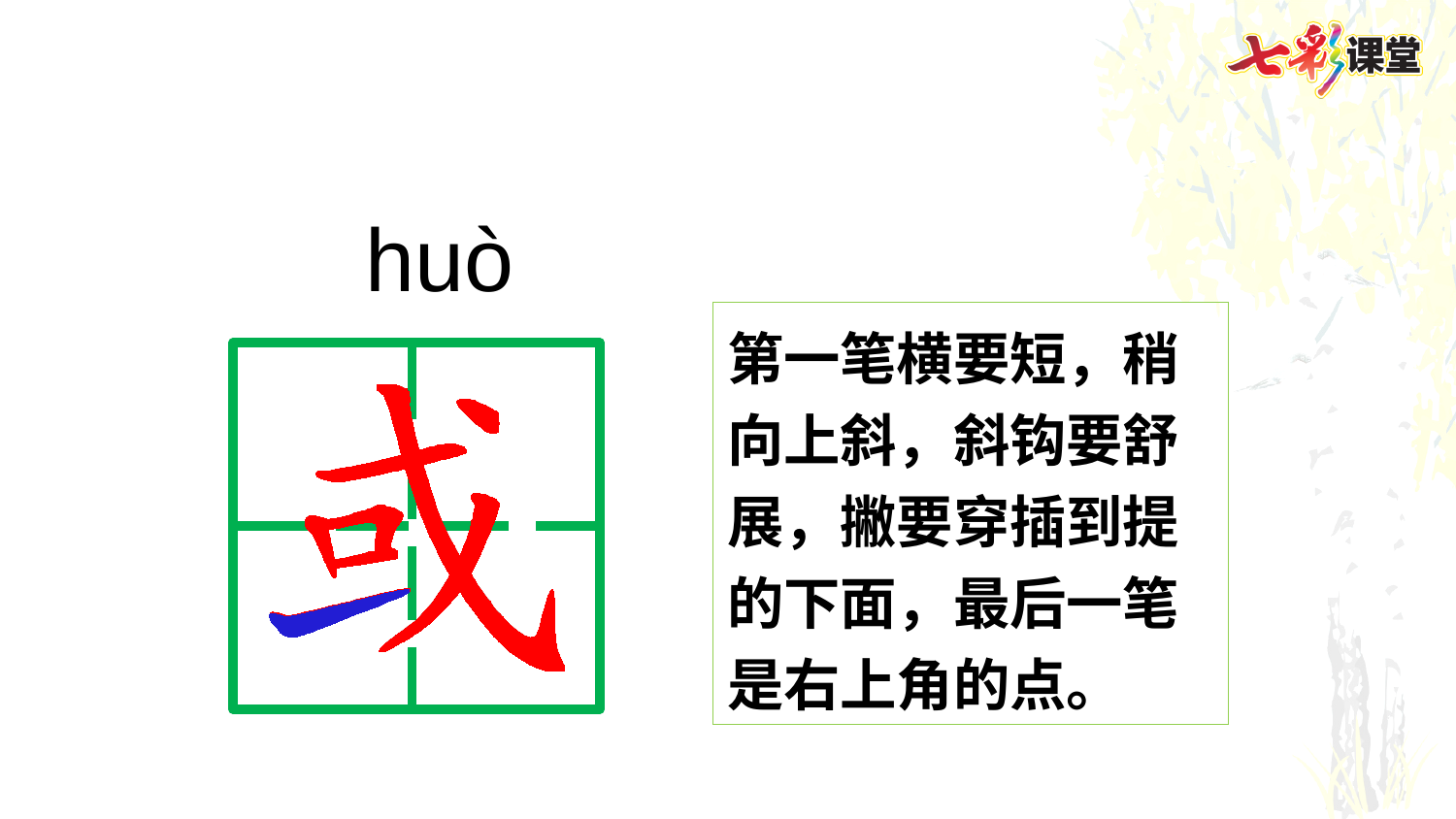

huò
第一笔横要短，稍向上斜，斜钩要舒展，撇要穿插到提的下面，最后一笔是右上角的点。